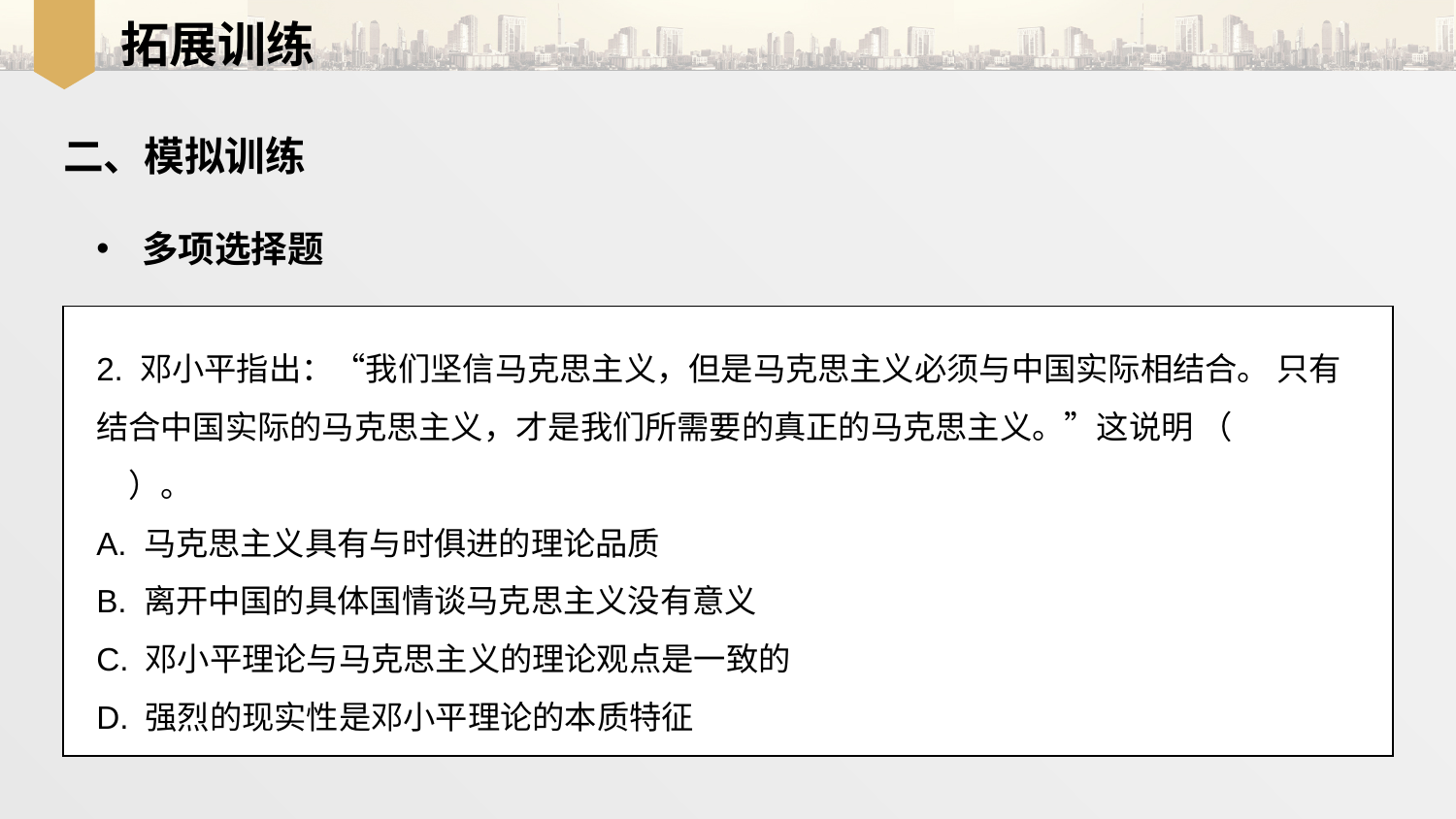

拓展训练
二、模拟训练
多项选择题

2. 邓小平指出：“我们坚信马克思主义，但是马克思主义必须与中国实际相结合。 只有结合中国实际的马克思主义，才是我们所需要的真正的马克思主义。”这说明 （　　）。
A. 马克思主义具有与时俱进的理论品质
B. 离开中国的具体国情谈马克思主义没有意义
C. 邓小平理论与马克思主义的理论观点是一致的
D. 强烈的现实性是邓小平理论的本质特征